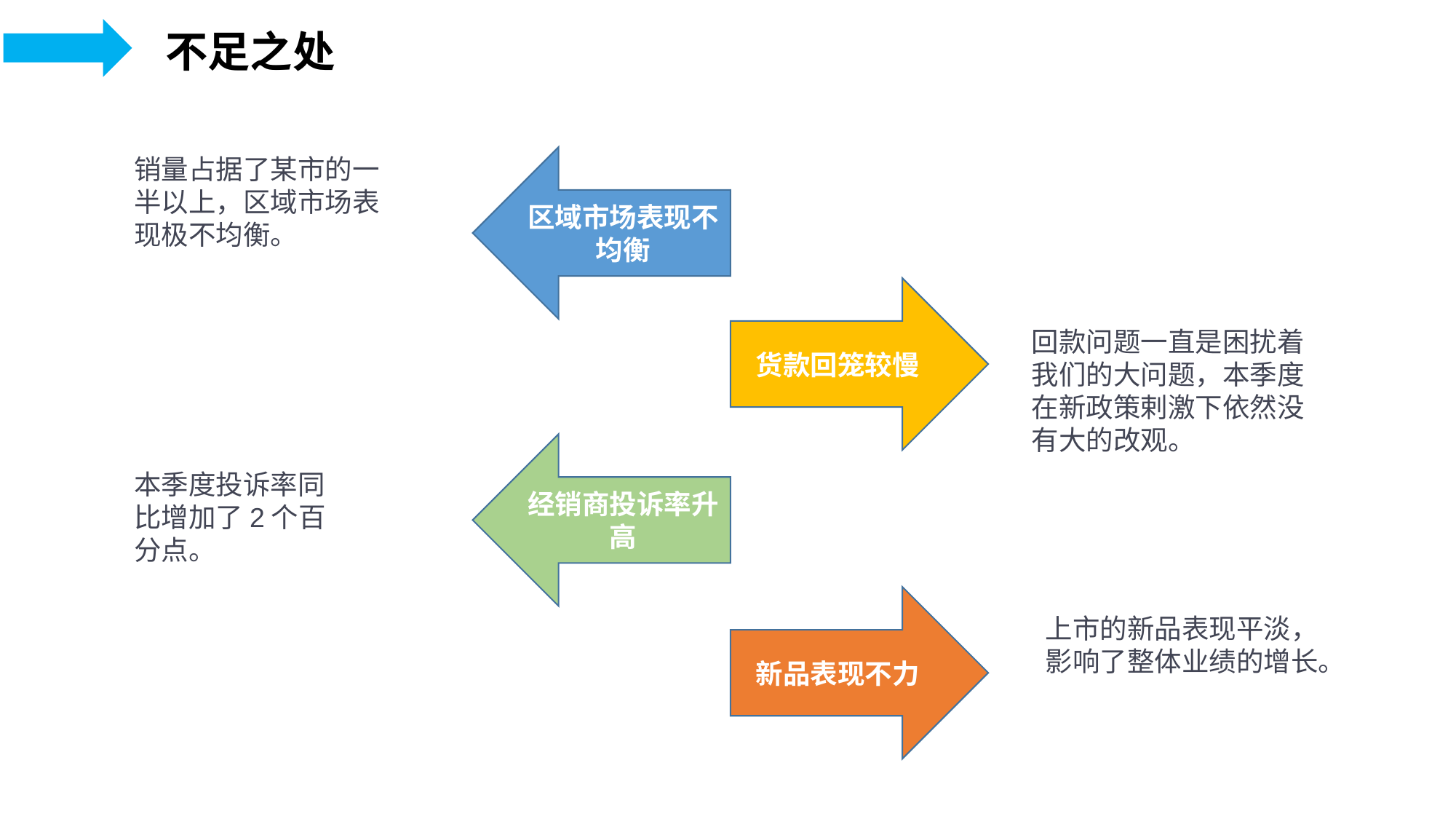

不足之处
销量占据了某市的一半以上，区域市场表现极不均衡。
区域市场表现不均衡
货款回笼较慢
回款问题一直是困扰着我们的大问题，本季度在新政策剌激下依然没有大的改观。
经销商投诉率升高
本季度投诉率同比增加了2个百分点。
新品表现不力
上市的新品表现平淡，影响了整体业绩的增长。